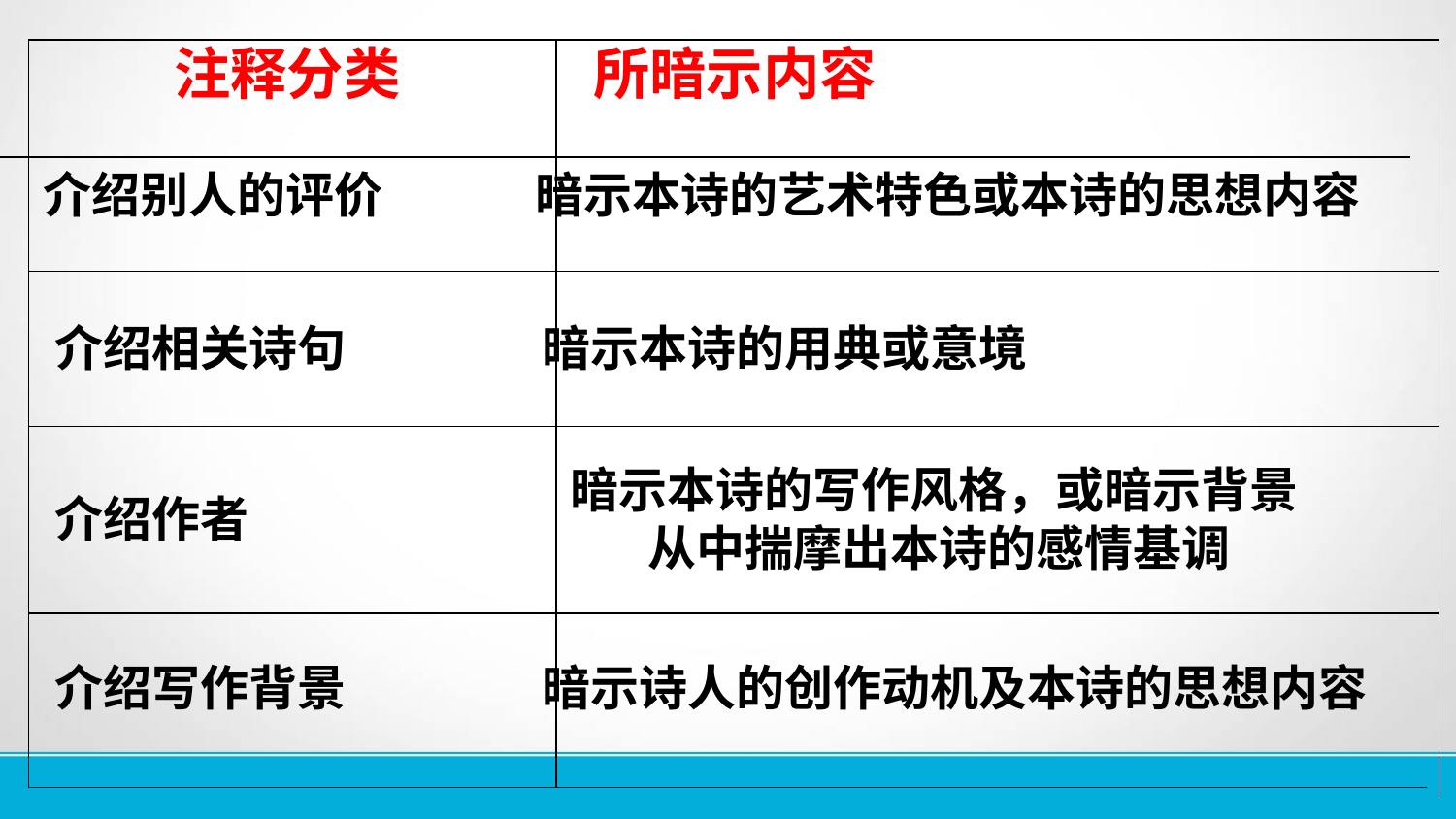

注释分类               所暗示内容
介绍别人的评价              暗示本诗的艺术特色或本诗的思想内容

介绍相关诗句                  暗示本诗的用典或意境
暗示本诗的写作风格，或暗示背景
      从中揣摩出本诗的感情基调
介绍作者
介绍写作背景                  暗示诗人的创作动机及本诗的思想内容